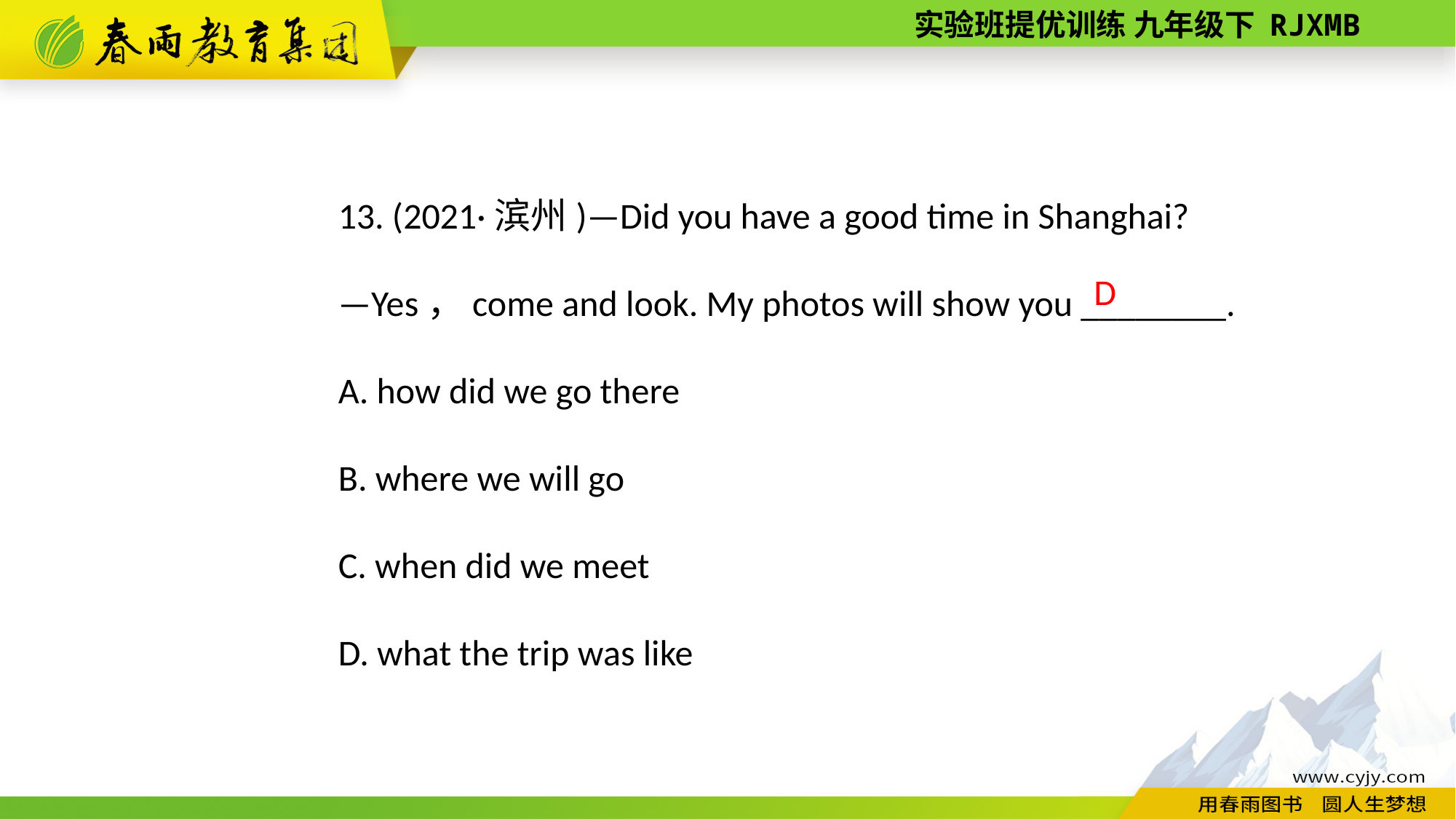

13. (2021·滨州)—Did you have a good time in Shanghai?
—Yes，come and look. My photos will show you ________.
A. how did we go there
B. where we will go
C. when did we meet
D. what the trip was like
D